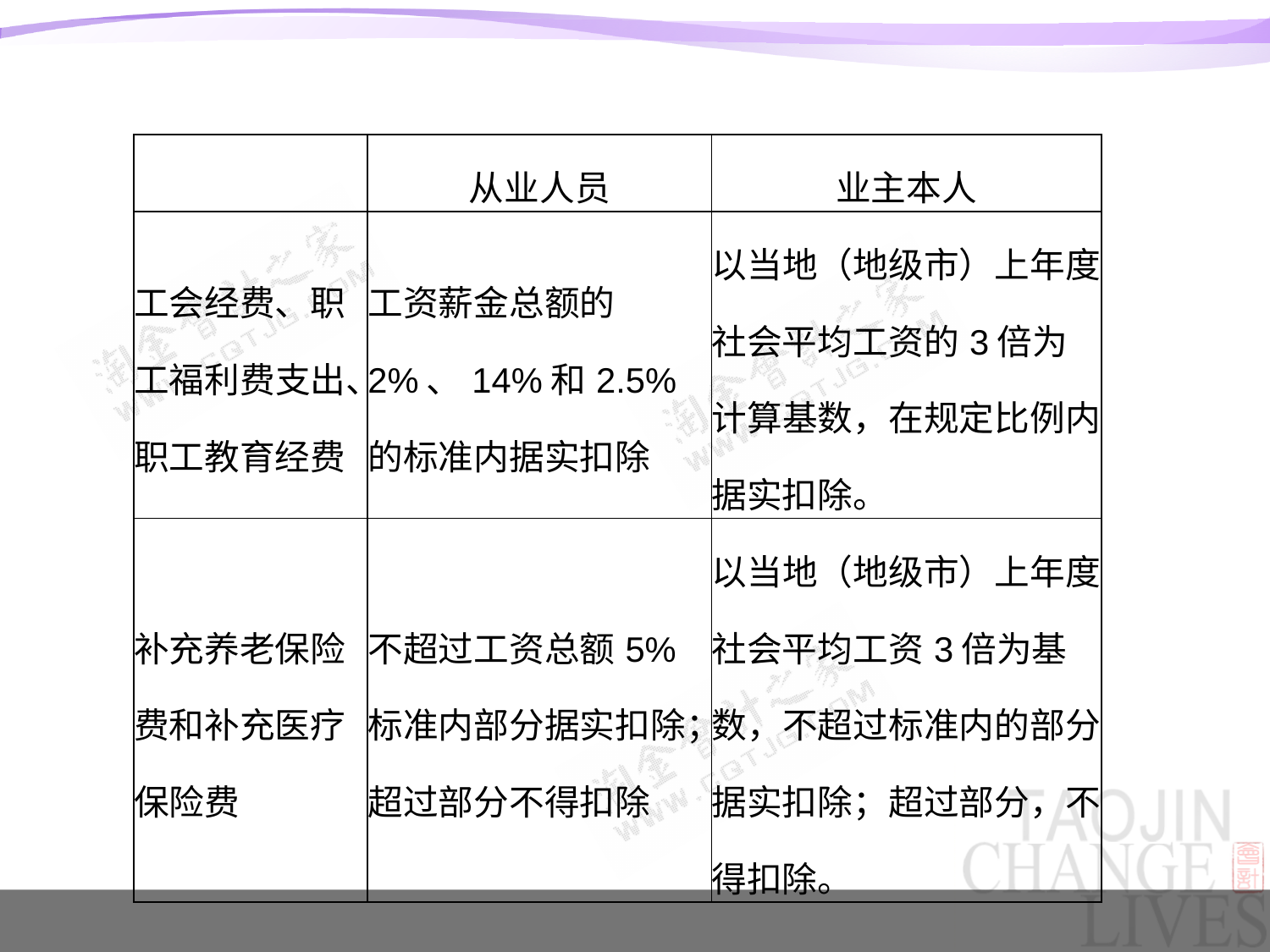

#
|  | 从业人员 | 业主本人 |
| --- | --- | --- |
| 工会经费、职工福利费支出、职工教育经费 | 工资薪金总额的2%、14%和2.5%的标准内据实扣除 | 以当地（地级市）上年度社会平均工资的3倍为计算基数，在规定比例内据实扣除。 |
| 补充养老保险费和补充医疗保险费 | 不超过工资总额5%标准内部分据实扣除；超过部分不得扣除 | 以当地（地级市）上年度社会平均工资3倍为基数，不超过标准内的部分据实扣除；超过部分，不得扣除。 |